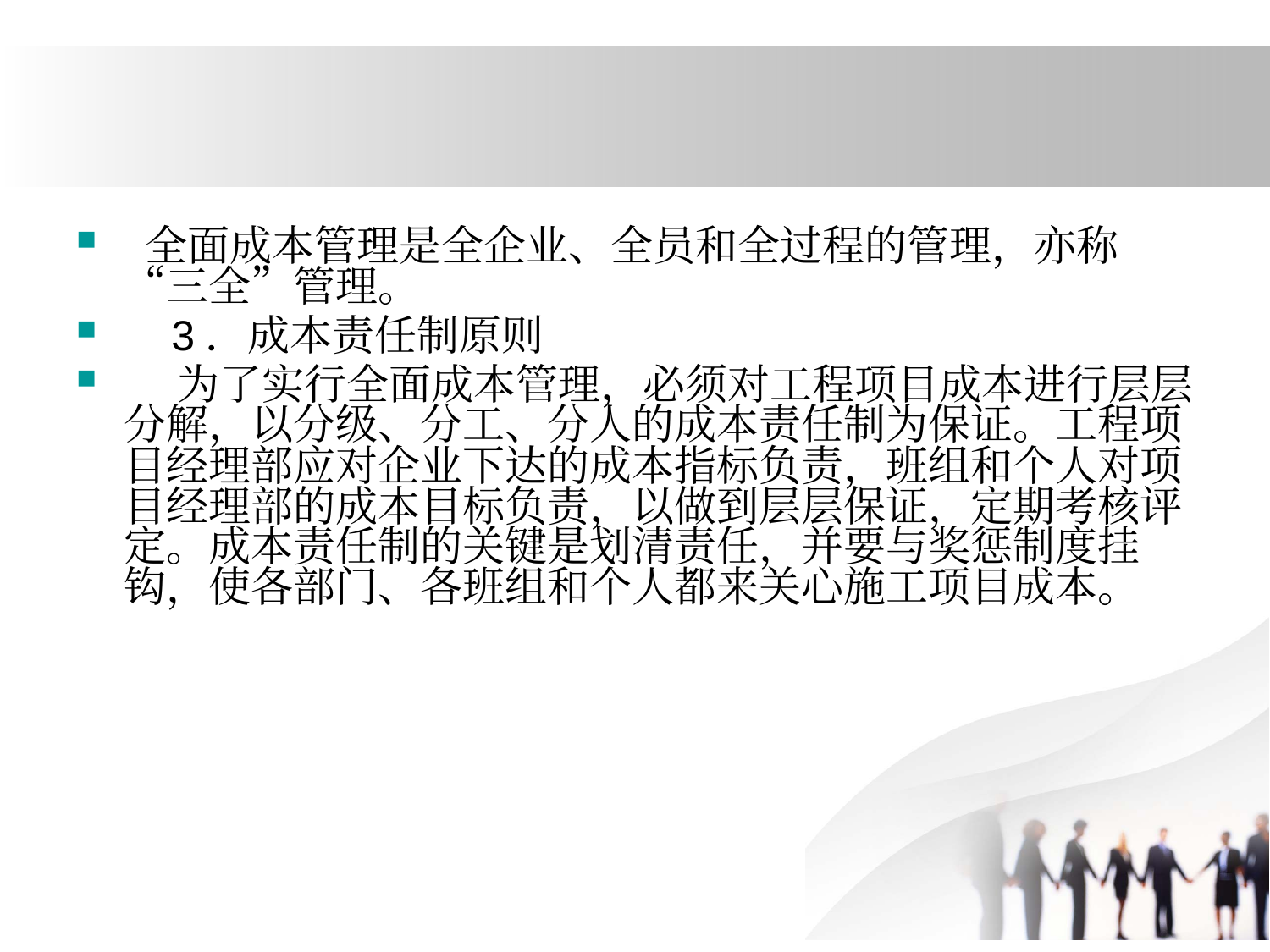

#
 全面成本管理是全企业、全员和全过程的管理，亦称“三全”管理。
    3．成本责任制原则
    为了实行全面成本管理，必须对工程项目成本进行层层分解，以分级、分工、分人的成本责任制为保证。工程项目经理部应对企业下达的成本指标负责，班组和个人对项目经理部的成本目标负责，以做到层层保证，定期考核评定。成本责任制的关键是划清责任，并要与奖惩制度挂钩，使各部门、各班组和个人都来关心施工项目成本。